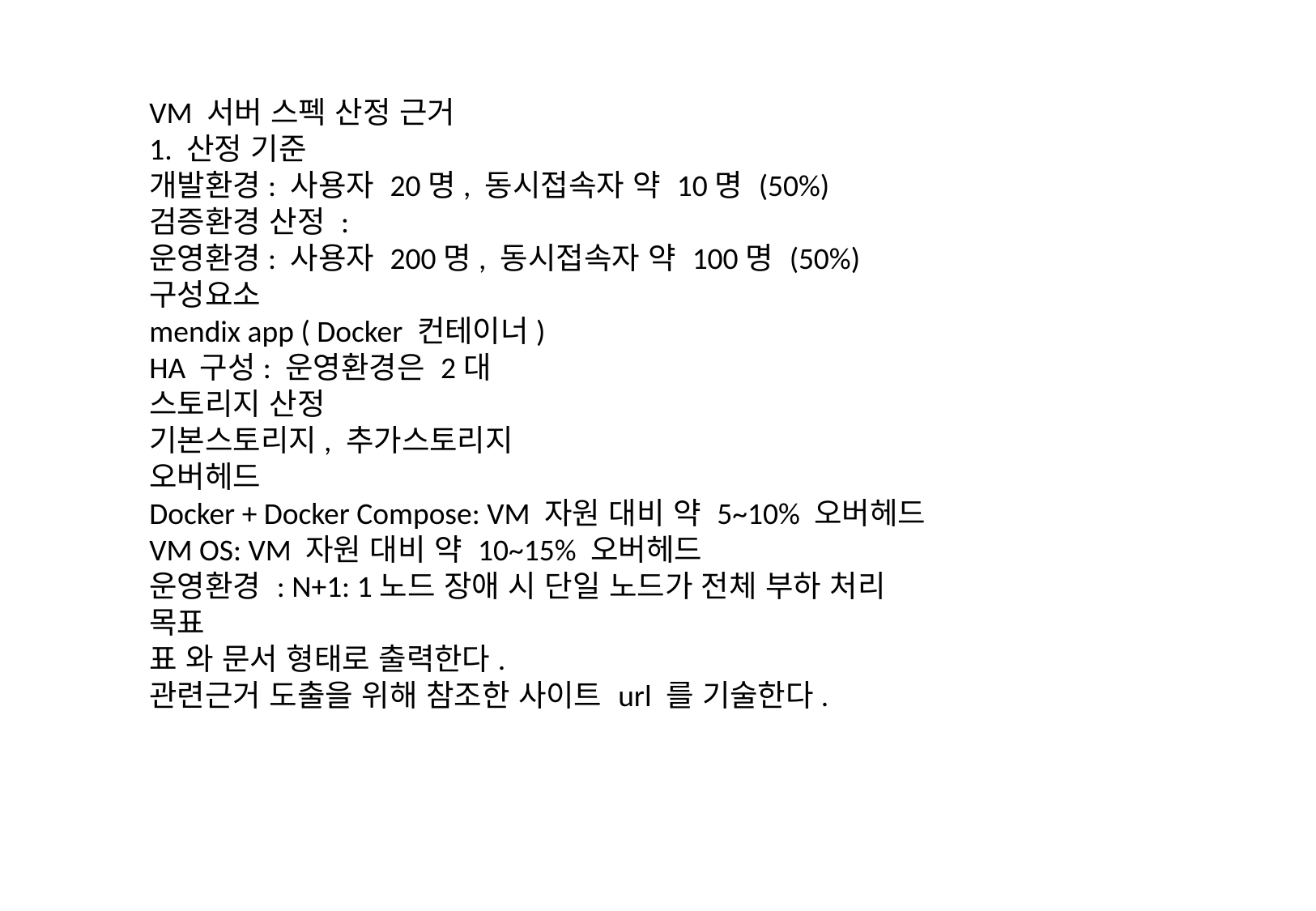

VM 서버 스펙 산정 근거
1. 산정 기준
개발환경: 사용자 20명, 동시접속자 약 10명 (50%)
검증환경 산정 :
운영환경: 사용자 200명, 동시접속자 약 100명 (50%)
구성요소
mendix app ( Docker 컨테이너)
HA 구성: 운영환경은 2대
스토리지 산정
기본스토리지, 추가스토리지
오버헤드
Docker + Docker Compose: VM 자원 대비 약 5~10% 오버헤드
VM OS: VM 자원 대비 약 10~15% 오버헤드
운영환경 : N+1: 1노드 장애 시 단일 노드가 전체 부하 처리 목표
표 와 문서 형태로 출력한다.
관련근거 도출을 위해 참조한 사이트 url 를 기술한다.